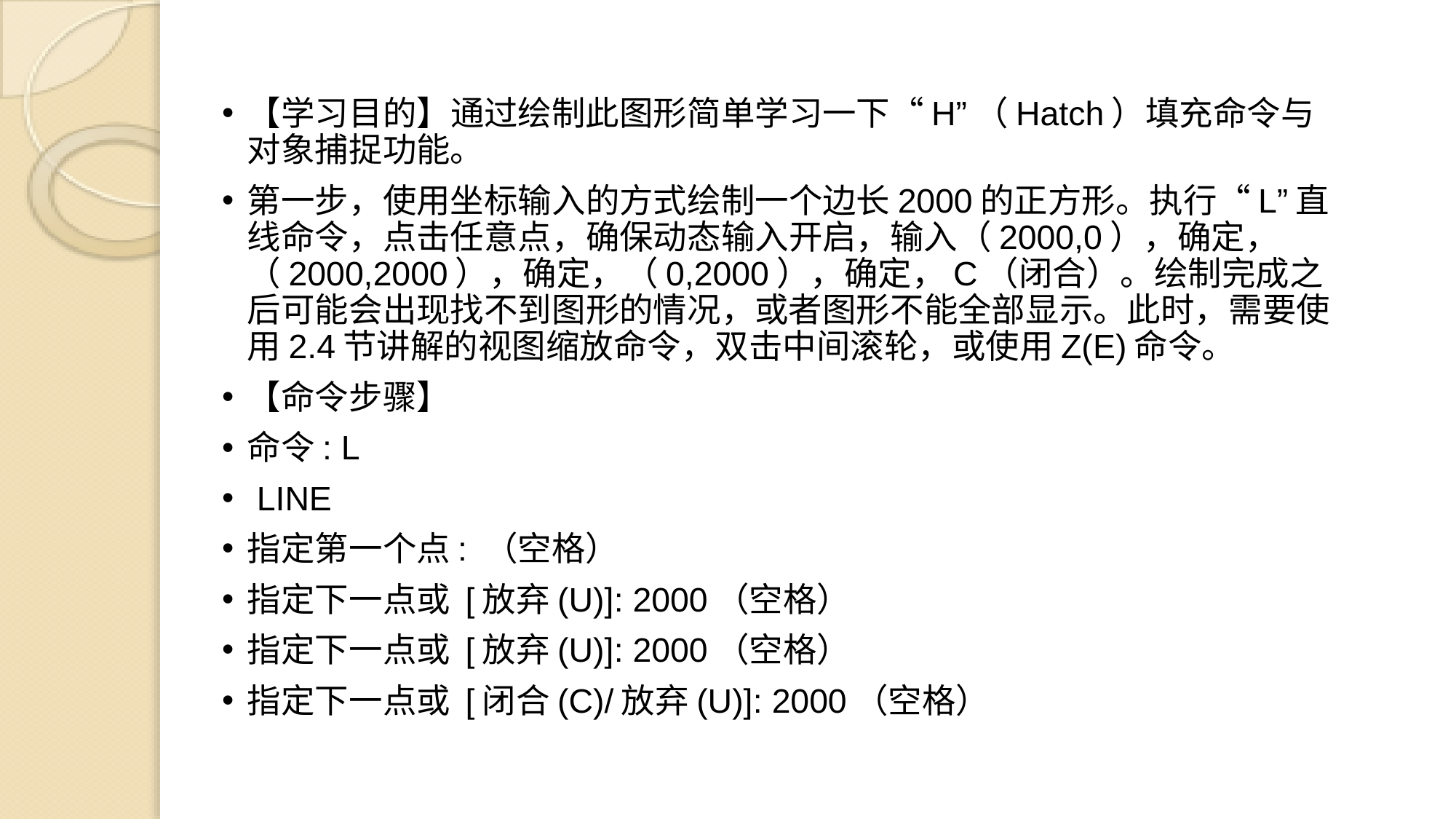

【学习目的】通过绘制此图形简单学习一下“H”（Hatch）填充命令与对象捕捉功能。
第一步，使用坐标输入的方式绘制一个边长2000的正方形。执行“L”直线命令，点击任意点，确保动态输入开启，输入（2000,0），确定，（2000,2000），确定，（0,2000），确定，C（闭合）。绘制完成之后可能会出现找不到图形的情况，或者图形不能全部显示。此时，需要使用2.4节讲解的视图缩放命令，双击中间滚轮，或使用Z(E)命令。
【命令步骤】
命令: L
 LINE
指定第一个点: （空格）
指定下一点或 [放弃(U)]: 2000（空格）
指定下一点或 [放弃(U)]: 2000（空格）
指定下一点或 [闭合(C)/放弃(U)]: 2000（空格）